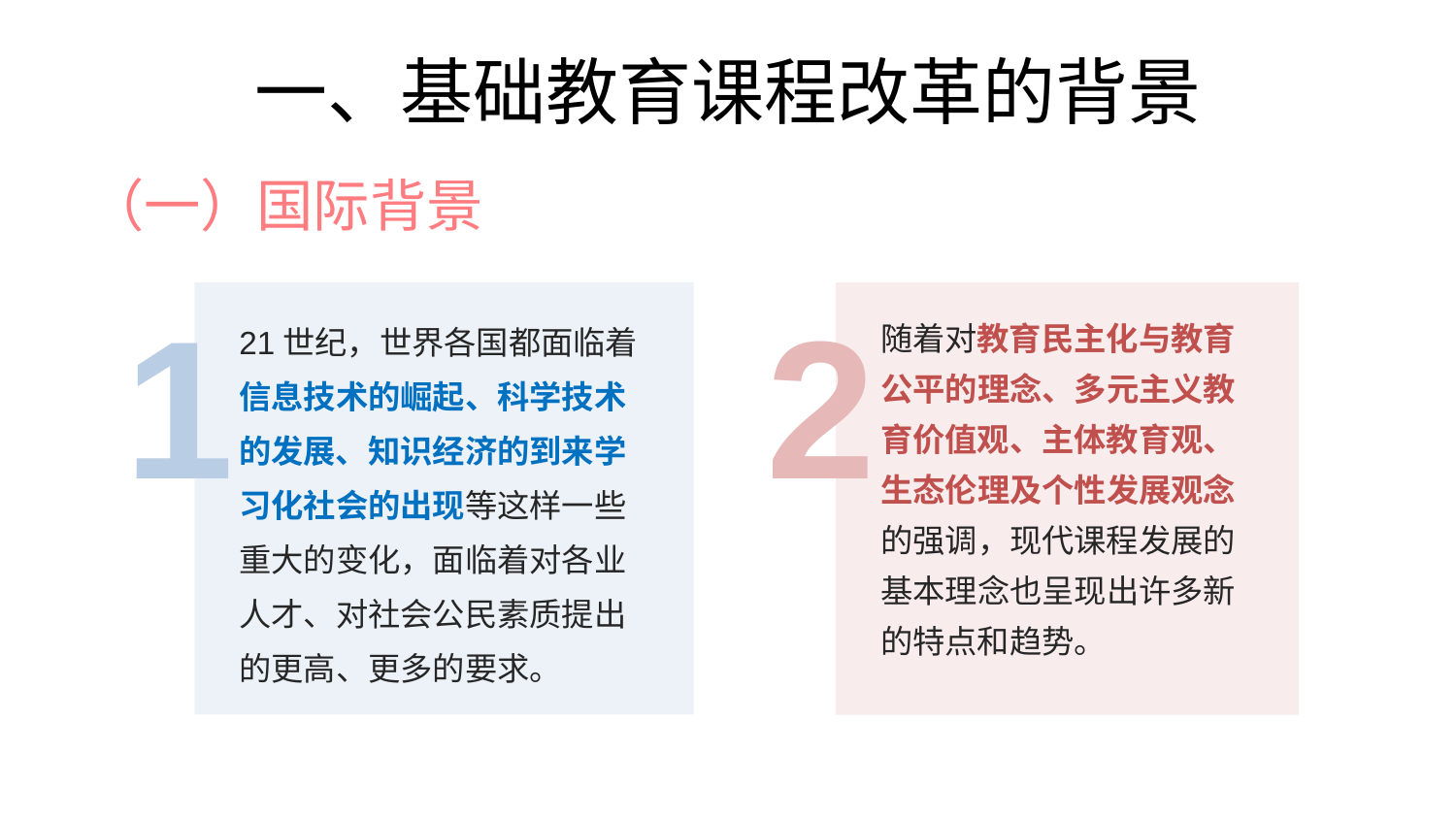

一、基础教育课程改革的背景
# （一）国际背景
2
1

21世纪，世界各国都面临着信息技术的崛起、科学技术的发展、知识经济的到来学习化社会的出现等这样一些重大的变化，面临着对各业人才、对社会公民素质提出的更高、更多的要求。
随着对教育民主化与教育公平的理念、多元主义教育价值观、主体教育观、生态伦理及个性发展观念的强调，现代课程发展的基本理念也呈现出许多新的特点和趋势。